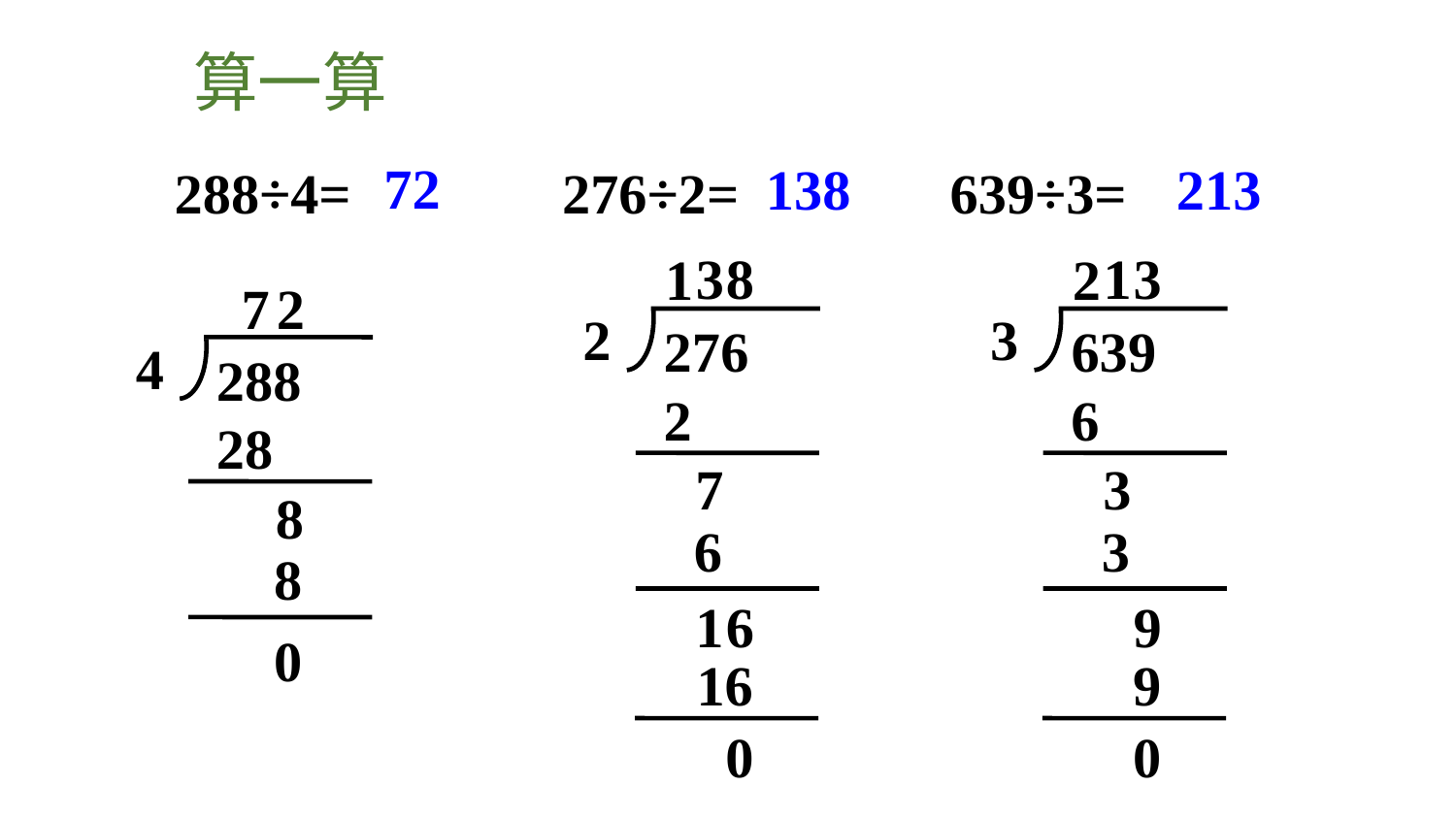

算一算
72
138
213
288÷4=               276÷2=               639÷3=
3
1
8
3
1
2
2
7
2
3

276

639
4

288
2
6
28
7
3

8

6
3
8
1
6
9

0
16
9
0
0